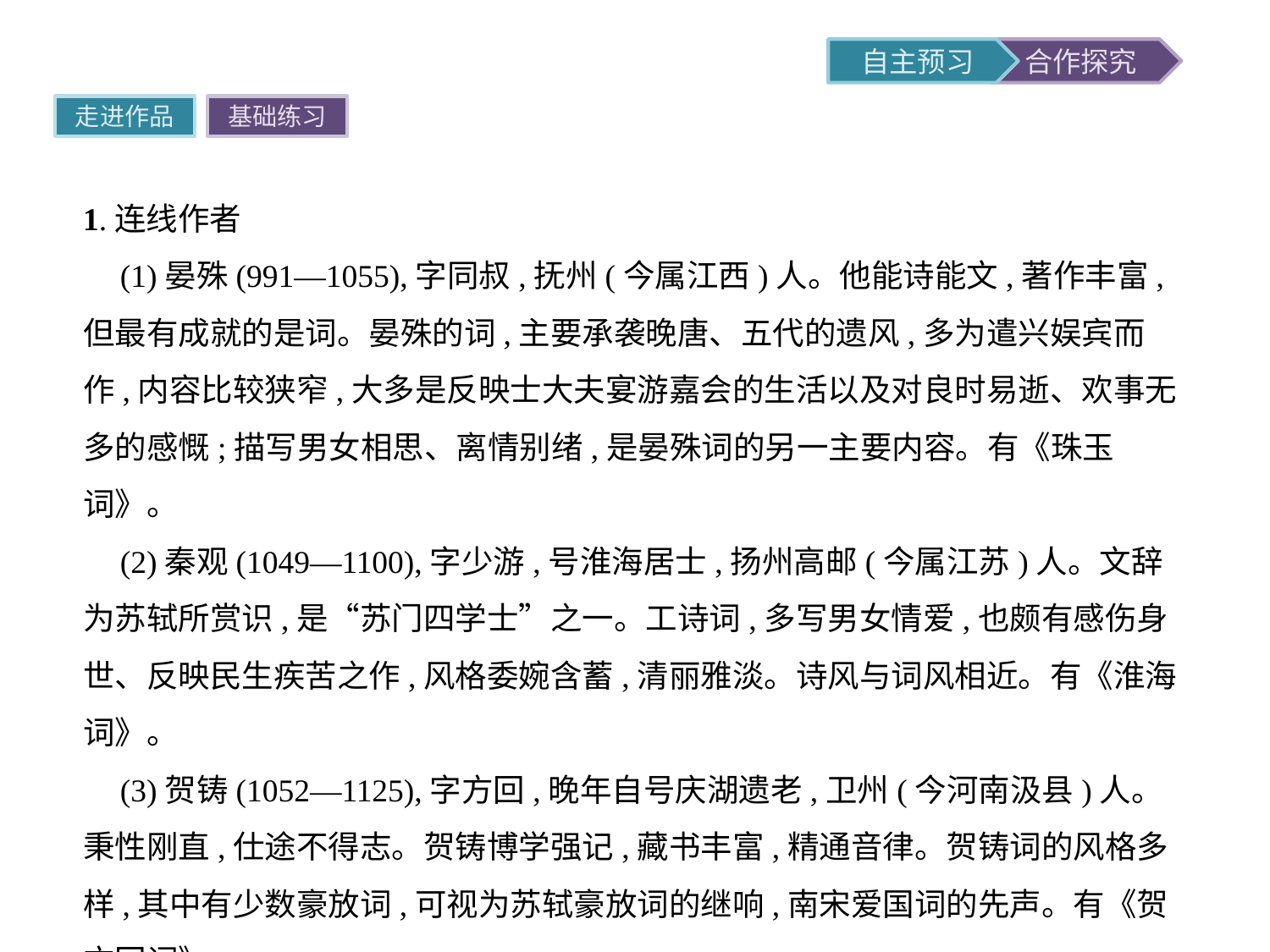

走进作品
基础练习
1.连线作者
(1)晏殊(991—1055),字同叔,抚州(今属江西)人。他能诗能文,著作丰富,但最有成就的是词。晏殊的词,主要承袭晚唐、五代的遗风,多为遣兴娱宾而作,内容比较狭窄,大多是反映士大夫宴游嘉会的生活以及对良时易逝、欢事无多的感慨;描写男女相思、离情别绪,是晏殊词的另一主要内容。有《珠玉词》。
(2)秦观(1049—1100),字少游,号淮海居士,扬州高邮(今属江苏)人。文辞为苏轼所赏识,是“苏门四学士”之一。工诗词,多写男女情爱,也颇有感伤身世、反映民生疾苦之作,风格委婉含蓄,清丽雅淡。诗风与词风相近。有《淮海词》。
(3)贺铸(1052—1125),字方回,晚年自号庆湖遗老,卫州(今河南汲县)人。秉性刚直,仕途不得志。贺铸博学强记,藏书丰富,精通音律。贺铸词的风格多样,其中有少数豪放词,可视为苏轼豪放词的继响,南宋爱国词的先声。有《贺方回词》。